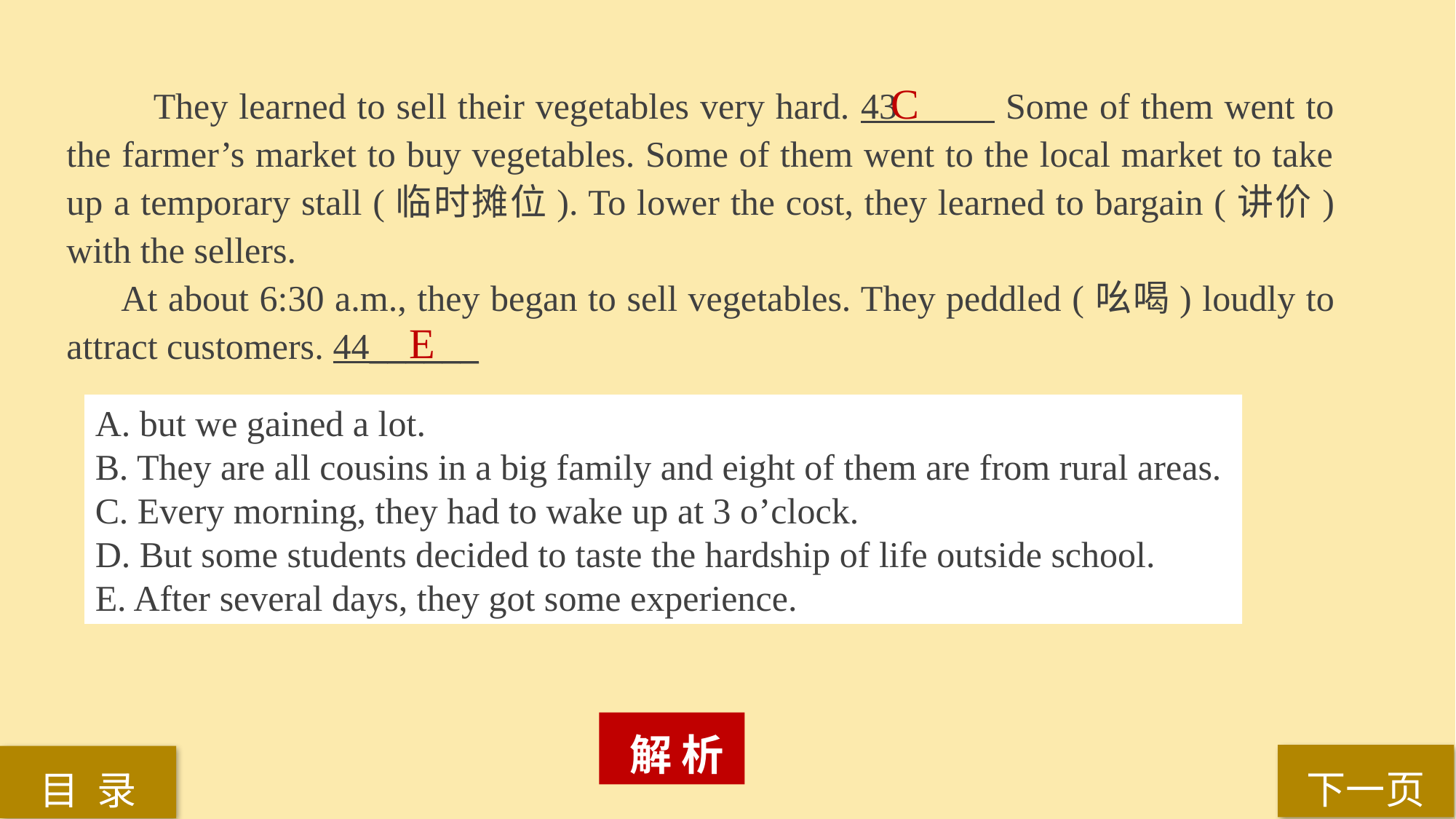

They learned to sell their vegetables very hard. 43          Some of them went to the farmer’s market to buy vegetables. Some of them went to the local market to take up a temporary stall (临时摊位). To lower the cost, they learned to bargain (讲价) with the sellers.
At about 6:30 a.m., they began to sell vegetables. They peddled (吆喝) loudly to attract customers. 44______
C
E
A. but we gained a lot.
B. They are all cousins in a big family and eight of them are from rural areas.
C. Every morning, they had to wake up at 3 o’clock.
D. But some students decided to taste the hardship of life outside school.
E. After several days, they got some experience.
 解 析